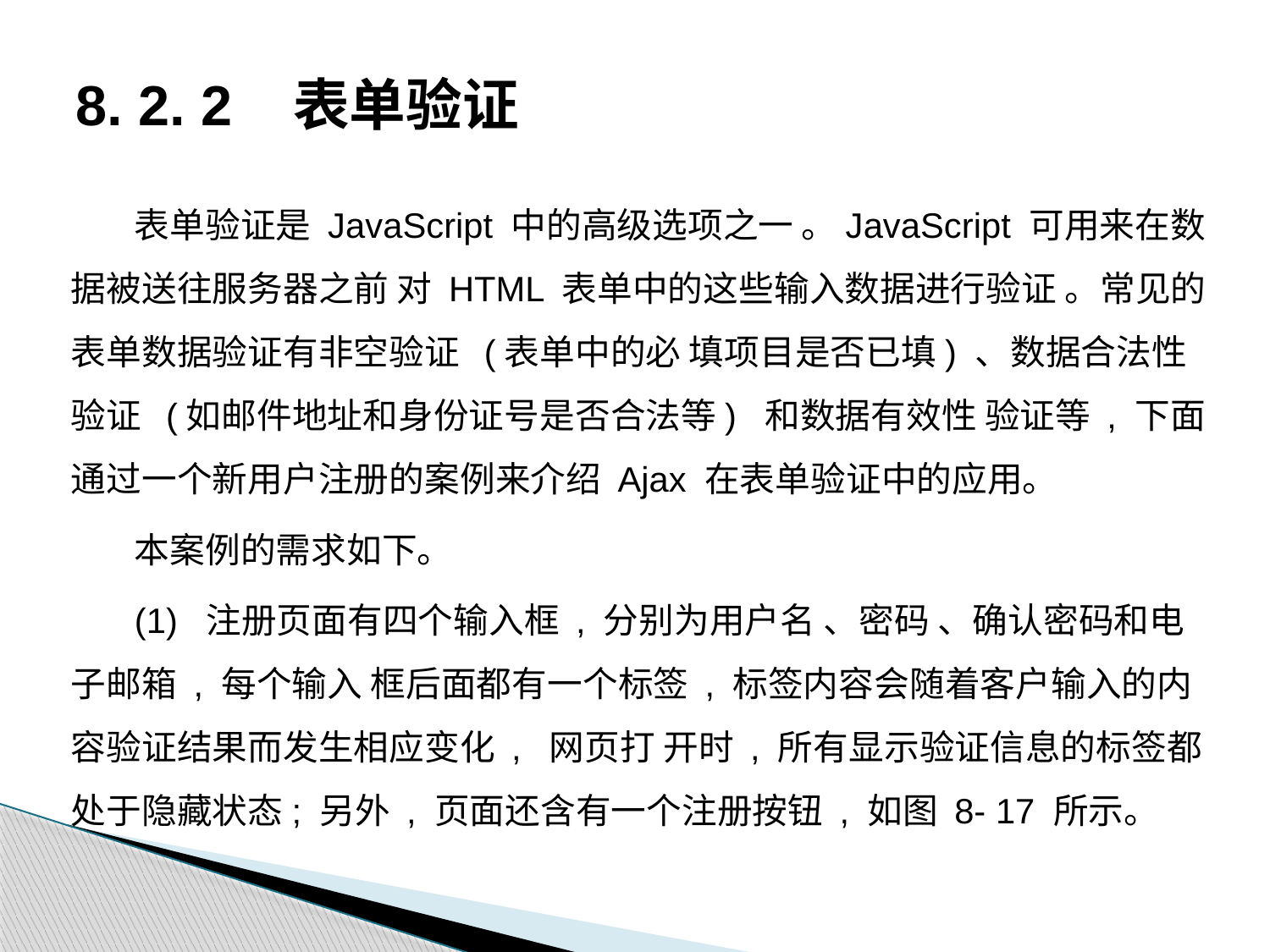

# 8. 2. 2   表单验证
表单验证是 JavaScript 中的高级选项之一 。JavaScript 可用来在数据被送往服务器之前 对 HTML 表单中的这些输入数据进行验证 。常见的表单数据验证有非空验证  (表单中的必 填项目是否已填) 、数据合法性验证  (如邮件地址和身份证号是否合法等)  和数据有效性 验证等 , 下面通过一个新用户注册的案例来介绍 Ajax 在表单验证中的应用。
本案例的需求如下。
(1)  注册页面有四个输入框 , 分别为用户名 、密码 、确认密码和电子邮箱 , 每个输入 框后面都有一个标签 , 标签内容会随着客户输入的内容验证结果而发生相应变化 ,  网页打 开时 , 所有显示验证信息的标签都处于隐藏状态; 另外 , 页面还含有一个注册按钮 , 如图 8- 17 所示。